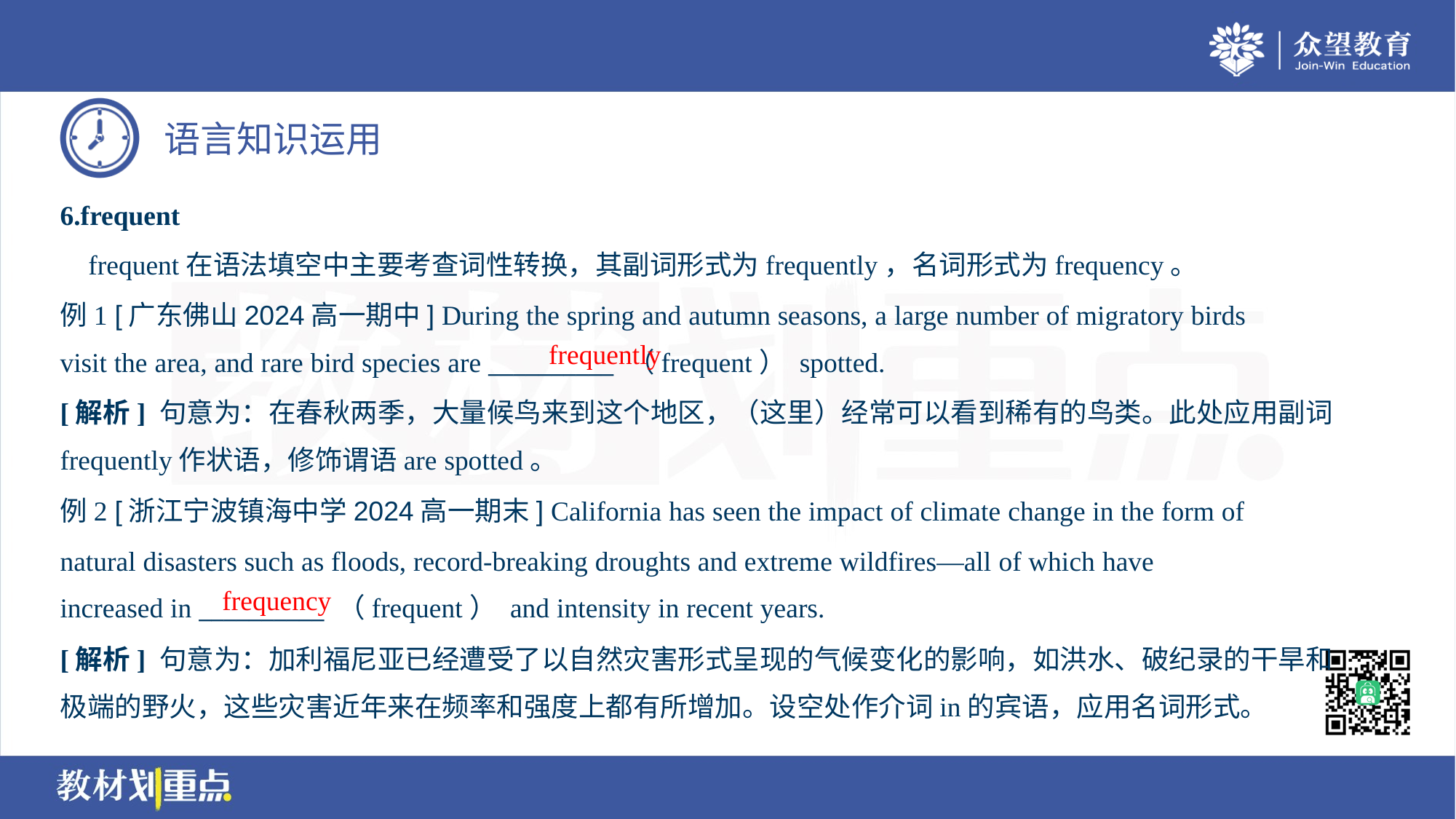

6.frequent
    frequent在语法填空中主要考查词性转换，其副词形式为frequently，名词形式为frequency。
例1 [广东佛山2024高一期中] During the spring and autumn seasons, a large number of migratory birds
visit the area, and rare bird species are __________ （frequent） spotted.
frequently
[解析] 句意为：在春秋两季，大量候鸟来到这个地区，（这里）经常可以看到稀有的鸟类。此处应用副词
frequently作状语，修饰谓语are spotted。
例2 [浙江宁波镇海中学2024高一期末] California has seen the impact of climate change in the form of
natural disasters such as floods, record-breaking droughts and extreme wildfires—all of which have
increased in __________ （frequent） and intensity in recent years.
frequency
[解析] 句意为：加利福尼亚已经遭受了以自然灾害形式呈现的气候变化的影响，如洪水、破纪录的干旱和
极端的野火，这些灾害近年来在频率和强度上都有所增加。设空处作介词in的宾语，应用名词形式。